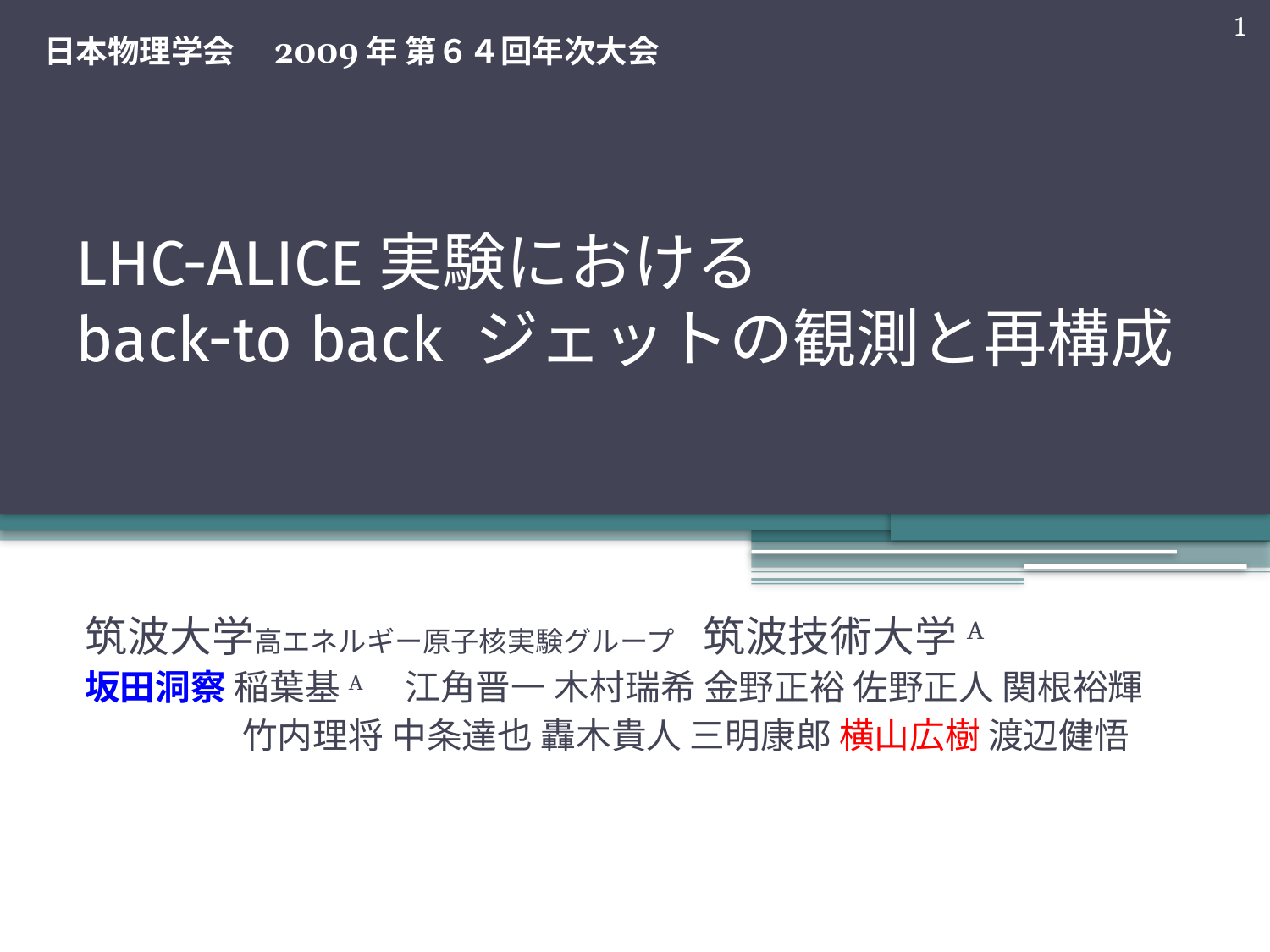

1
日本物理学会　2009年 第６４回年次大会
# LHC-ALICE実験における back-to back ジェットの観測と再構成
筑波大学高エネルギー原子核実験グループ　筑波技術大学A
坂田洞察 稲葉基A       江角晋一 木村瑞希 金野正裕 佐野正人 関根裕輝
                   竹内理将 中条達也 轟木貴人 三明康郎 横山広樹 渡辺健悟